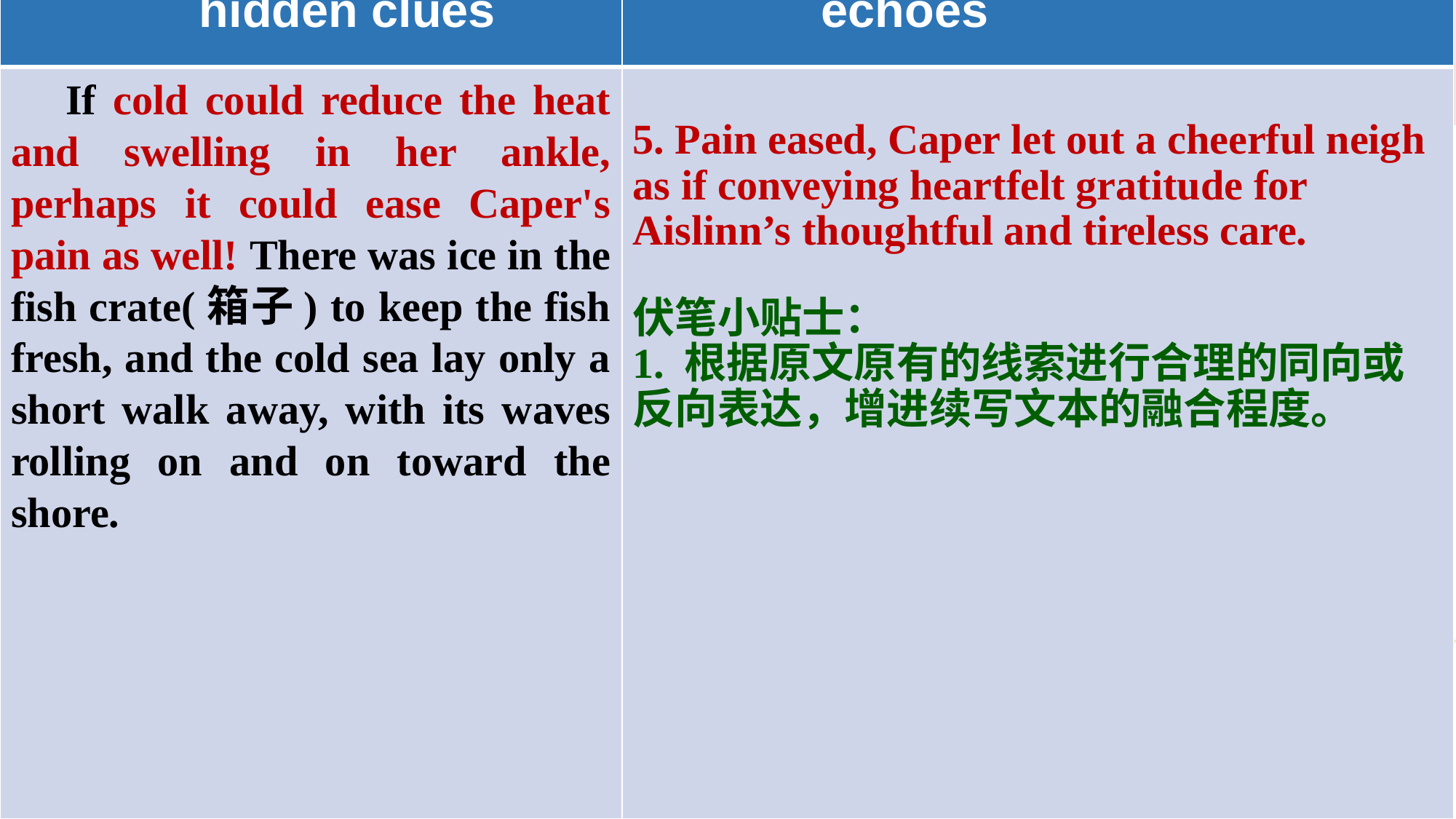

| hidden clues | echoes |
| --- | --- |
| If cold could reduce the heat and swelling in her ankle, perhaps it could ease Caper's pain as well! There was ice in the fish crate(箱子) to keep the fish fresh, and the cold sea lay only a short walk away, with its waves rolling on and on toward the shore. | 5. Pain eased, Caper let out a cheerful neigh as if conveying heartfelt gratitude for Aislinn’s thoughtful and tireless care. 伏笔小贴士： 1. 根据原文原有的线索进行合理的同向或反向表达，增进续写文本的融合程度。 |